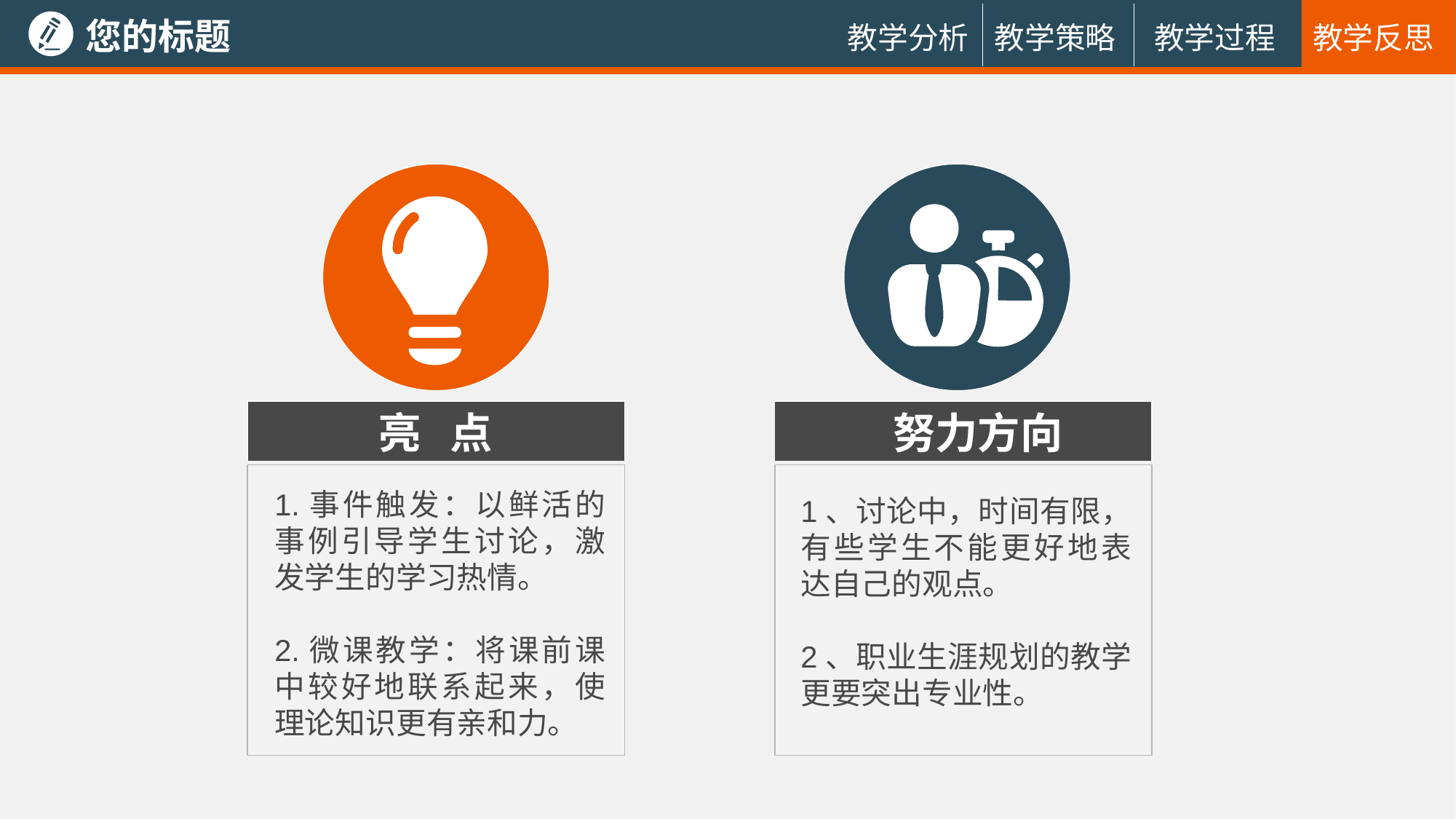

您的标题

教学过程
教学反思
教学分析
教学策略

亮   点

努力方向

1.事件触发：以鲜活的事例引导学生讨论，激发学生的学习热情。

2.微课教学：将课前课中较好地联系起来，使理论知识更有亲和力。
1、讨论中，时间有限，有些学生不能更好地表达自己的观点。

2、职业生涯规划的教学更要突出专业性。